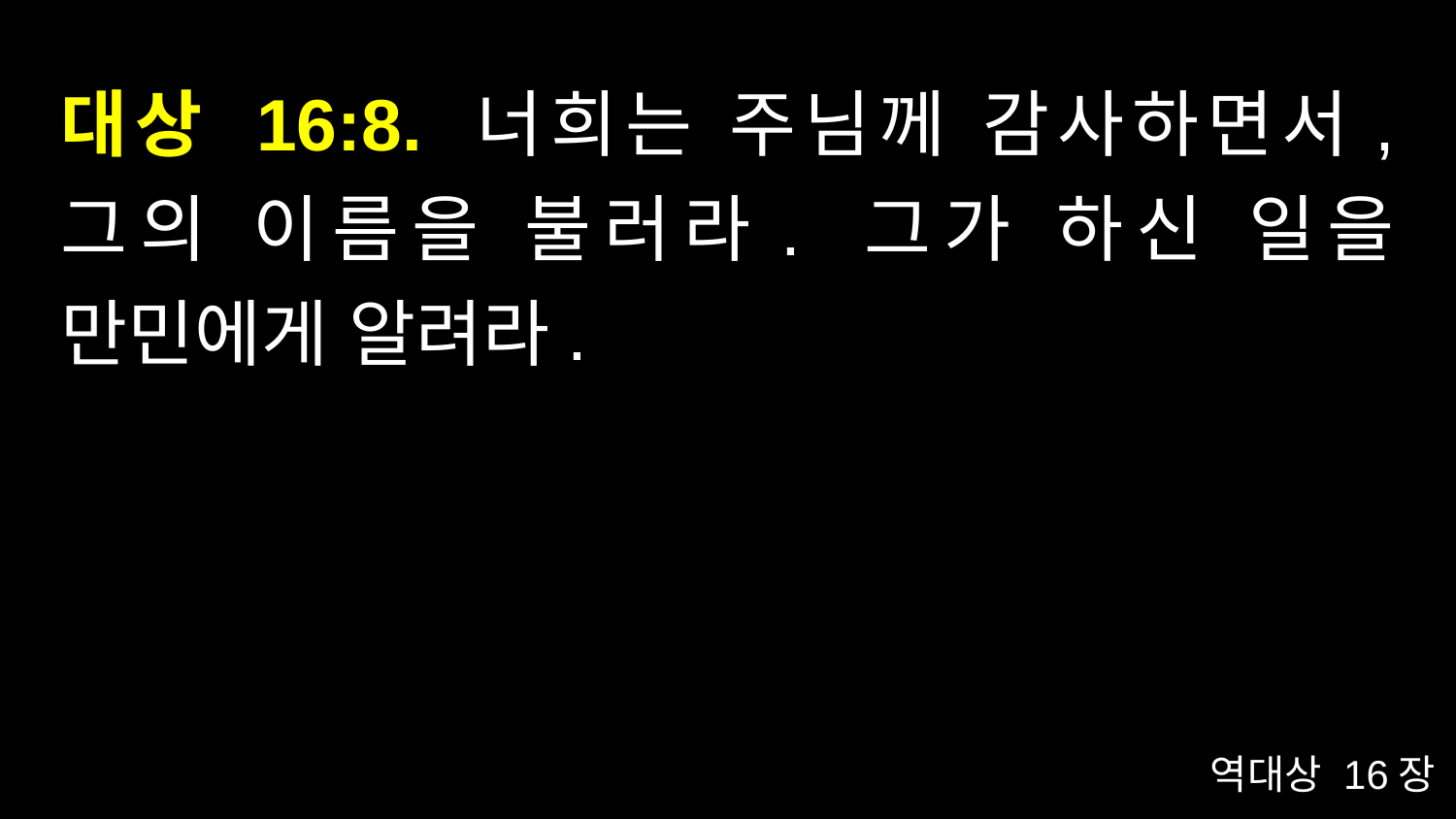

# 대상 16:8. 너희는 주님께 감사하면서, 그의 이름을 불러라. 그가 하신 일을 만민에게 알려라.
역대상 16장